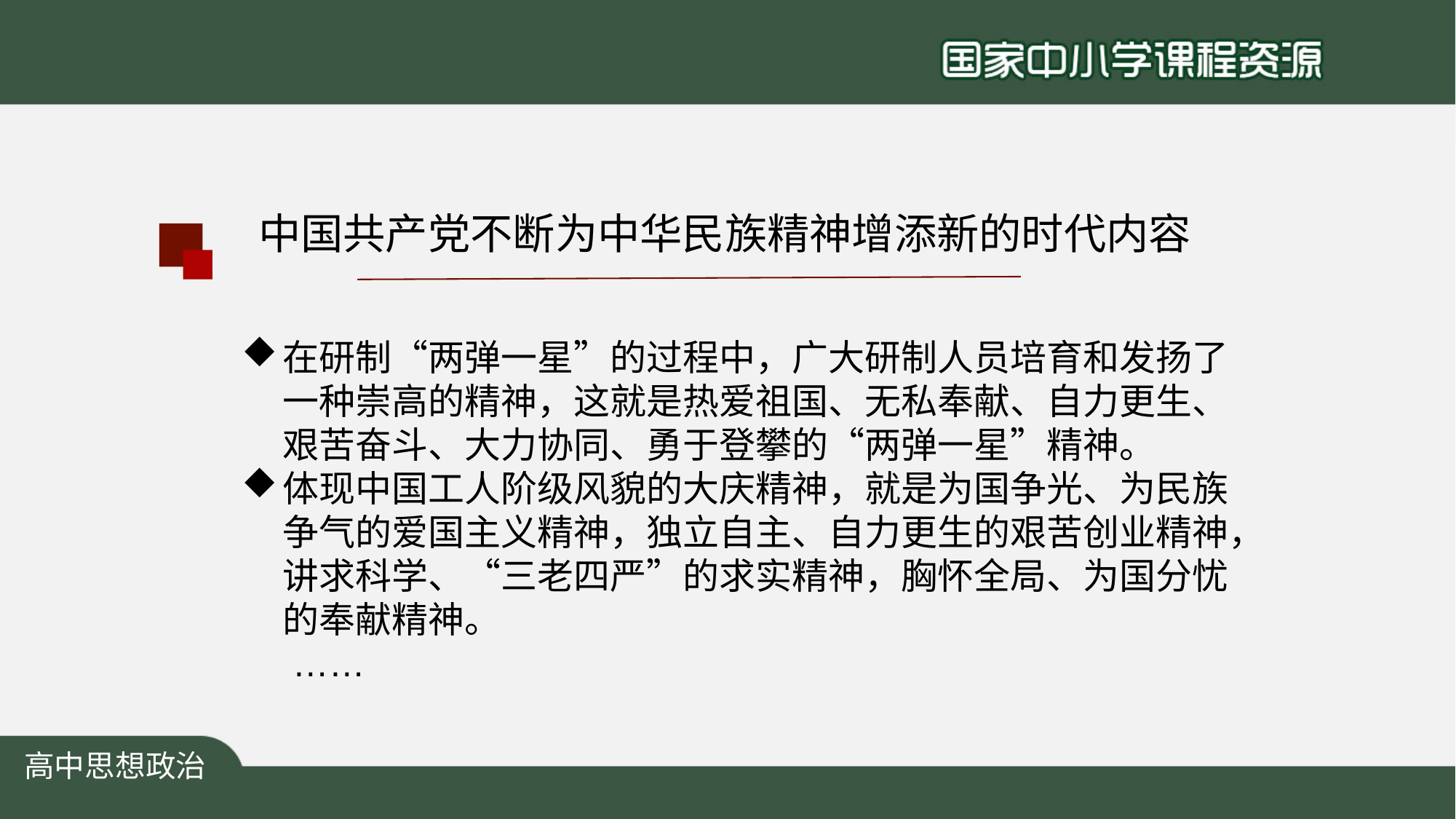

中国共产党不断为中华民族精神增添新的时代内容

在研制“两弹一星”的过程中，广大研制人员培育和发扬了一种崇高的精神，这就是热爱祖国、无私奉献、自力更生、艰苦奋斗、大力协同、勇于登攀的“两弹一星”精神。
体现中国工人阶级风貌的大庆精神，就是为国争光、为民族争气的爱国主义精神，独立自主、自力更生的艰苦创业精神，讲求科学、“三老四严”的求实精神，胸怀全局、为国分忧的奉献精神。
     ……